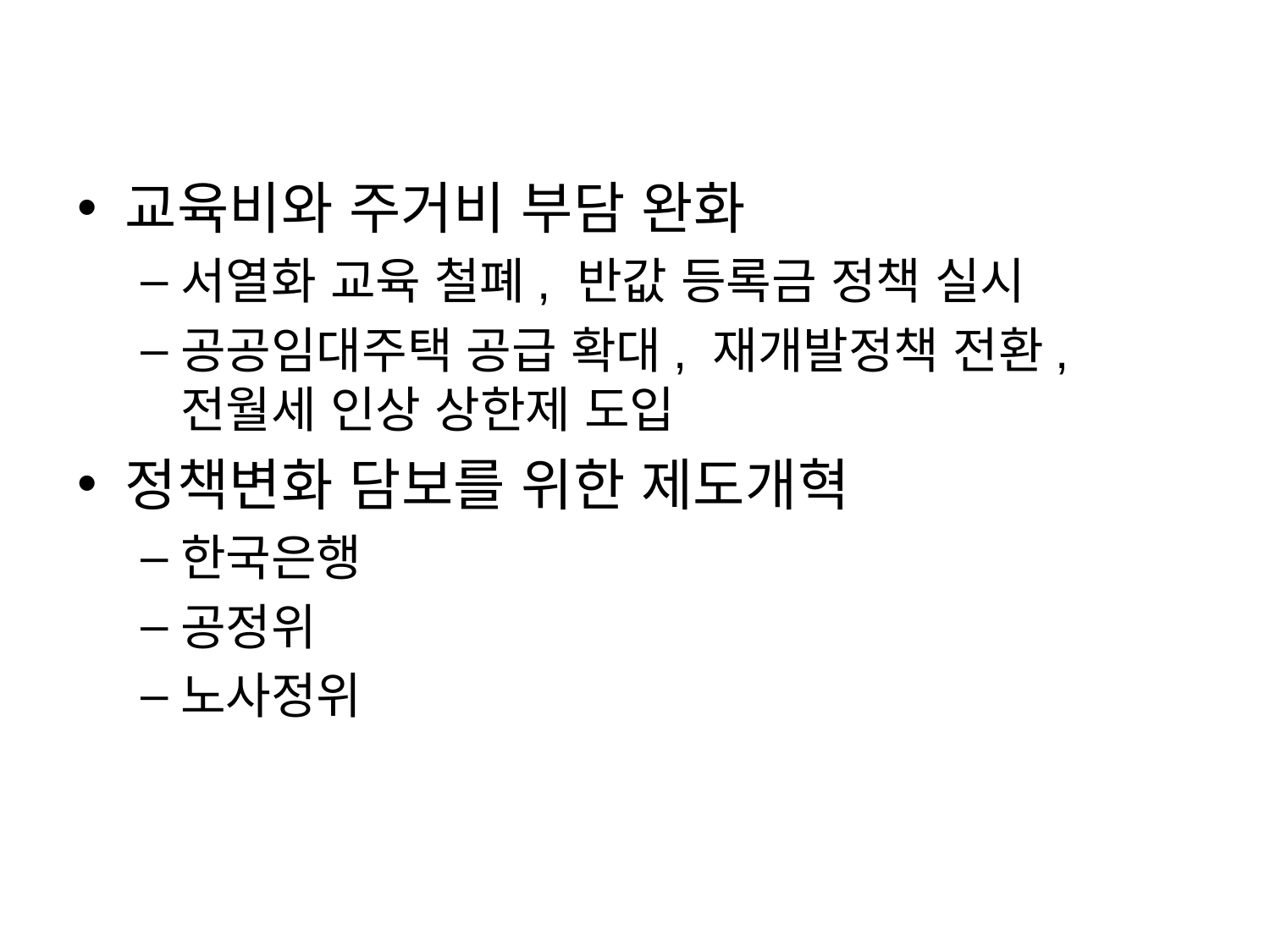

교육비와 주거비 부담 완화
서열화 교육 철폐, 반값 등록금 정책 실시
공공임대주택 공급 확대, 재개발정책 전환, 전월세 인상 상한제 도입
정책변화 담보를 위한 제도개혁
한국은행
공정위
노사정위